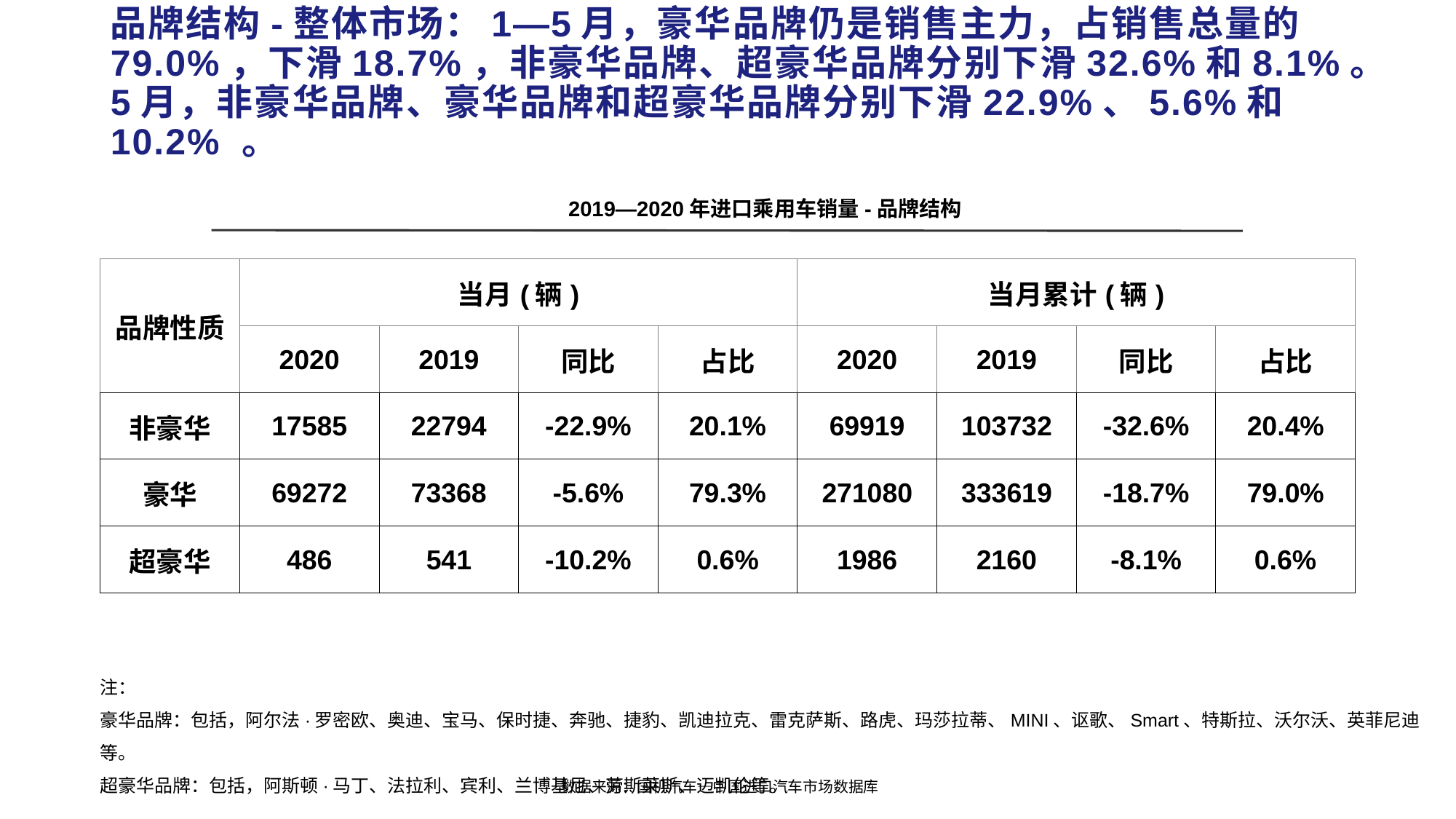

# 品牌结构-整体市场：1—5月，豪华品牌仍是销售主力，占销售总量的79.0%，下滑18.7%，非豪华品牌、超豪华品牌分别下滑32.6%和8.1%。 5月，非豪华品牌、豪华品牌和超豪华品牌分别下滑22.9%、5.6%和10.2% 。
2019—2020年进口乘用车销量-品牌结构

| 品牌性质 | 当月(辆) |  |  |  | 当月累计(辆) |  |  |  |
| --- | --- | --- | --- | --- | --- | --- | --- | --- |
|  | 2020 | 2019 | 同比 | 占比 | 2020 | 2019 | 同比 | 占比 |
| 非豪华 | 17585 | 22794 | -22.9% | 20.1% | 69919 | 103732 | -32.6% | 20.4% |
| 豪华 | 69272 | 73368 | -5.6% | 79.3% | 271080 | 333619 | -18.7% | 79.0% |
| 超豪华 | 486 | 541 | -10.2% | 0.6% | 1986 | 2160 | -8.1% | 0.6% |
注：
豪华品牌：包括，阿尔法·罗密欧、奥迪、宝马、保时捷、奔驰、捷豹、凯迪拉克、雷克萨斯、路虎、玛莎拉蒂、MINI、讴歌、Smart、特斯拉、沃尔沃、英菲尼迪等。
超豪华品牌：包括，阿斯顿·马丁、法拉利、宾利、兰博基尼、劳斯莱斯、迈凯伦等。
数据来源：国机汽车—中国进口汽车市场数据库